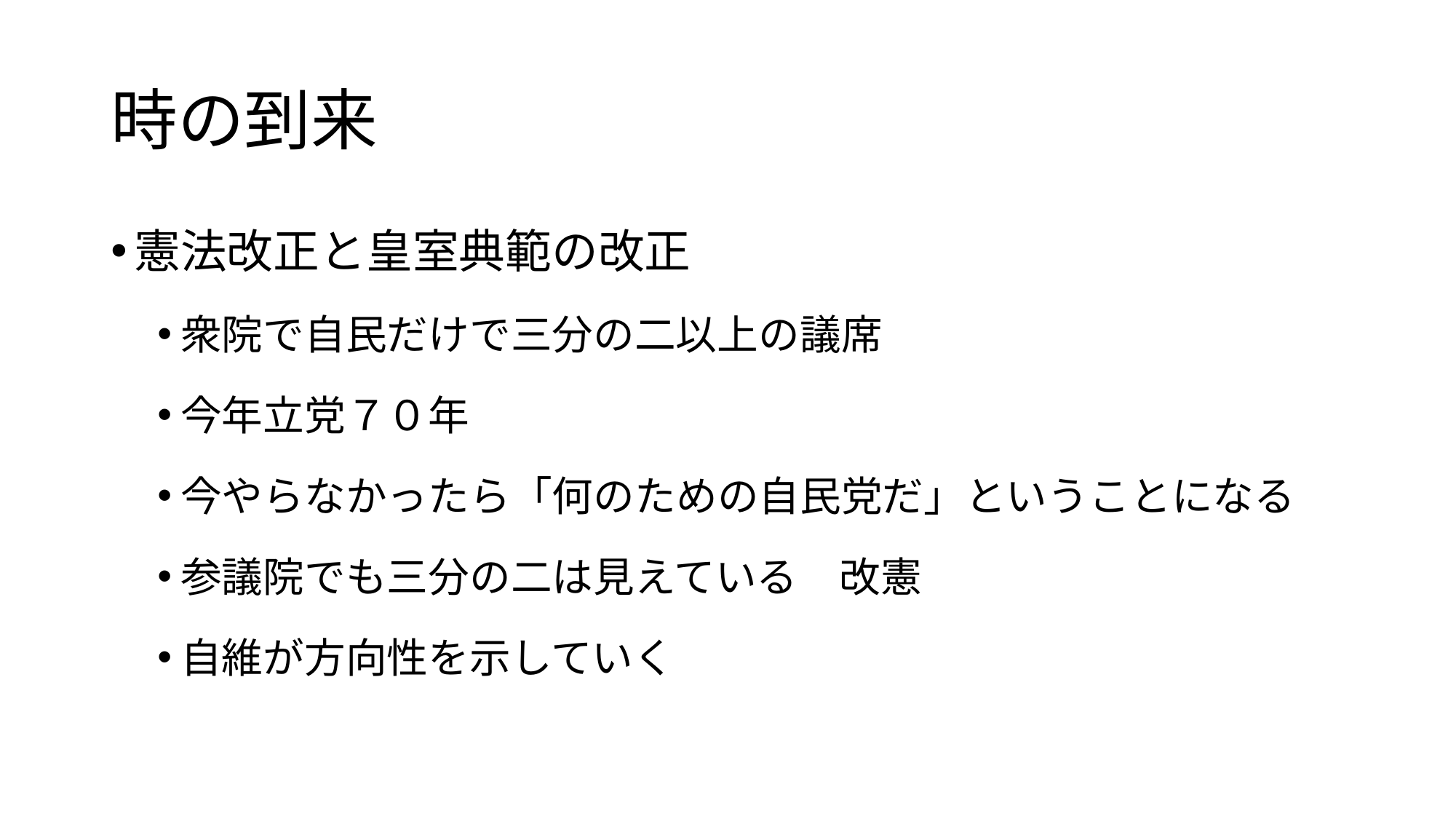

# 時の到来
憲法改正と皇室典範の改正
衆院で自民だけで三分の二以上の議席
今年立党７０年
今やらなかったら「何のための自民党だ」ということになる
参議院でも三分の二は見えている　改憲
自維が方向性を示していく